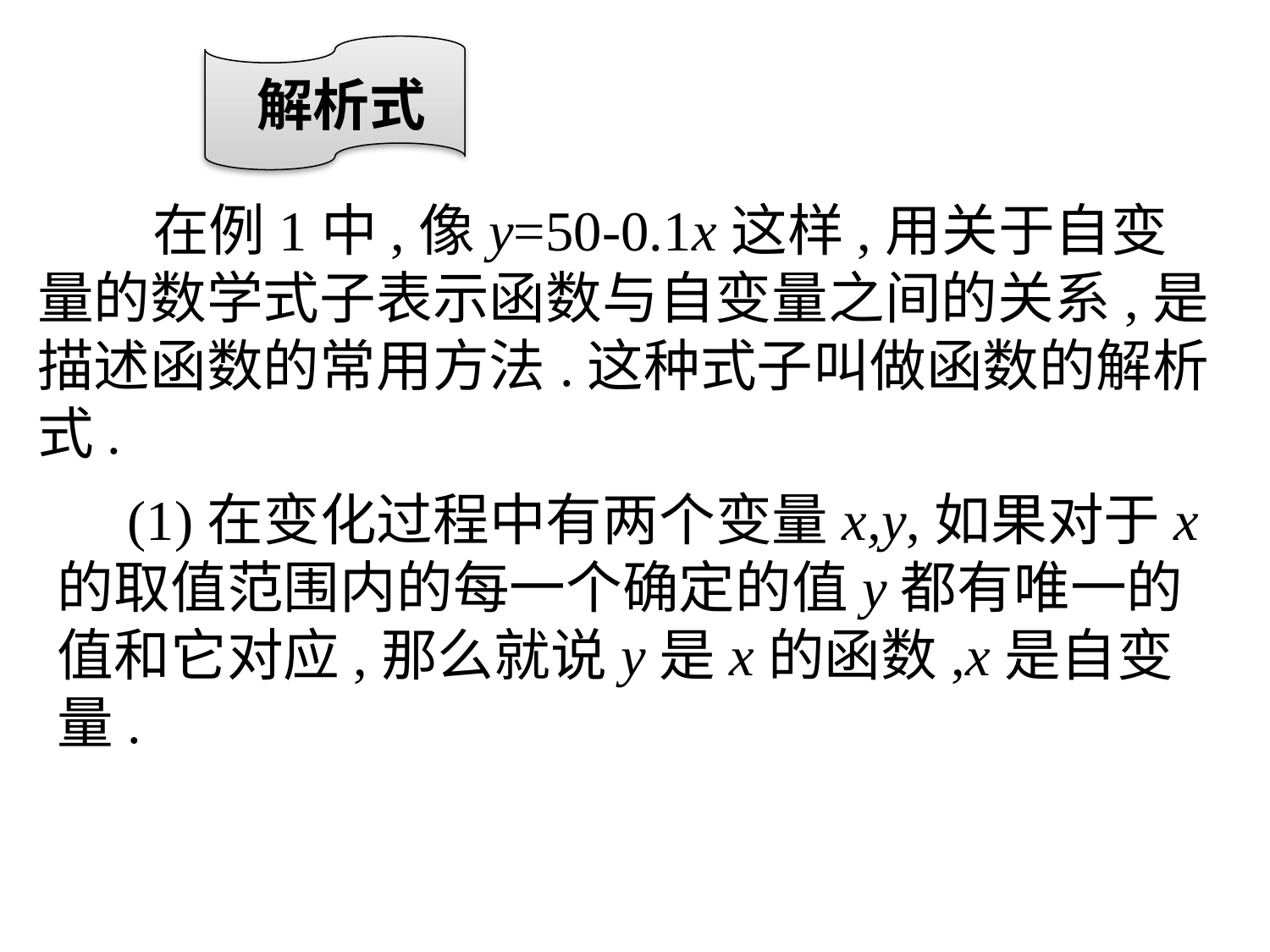

解析式
        在例1中,像y=50-0.1x这样,用关于自变量的数学式子表示函数与自变量之间的关系,是描述函数的常用方法.这种式子叫做函数的解析式.
　(1)在变化过程中有两个变量x,y,如果对于x的取值范围内的每一个确定的值y都有唯一的值和它对应,那么就说y是x的函数,x是自变量.